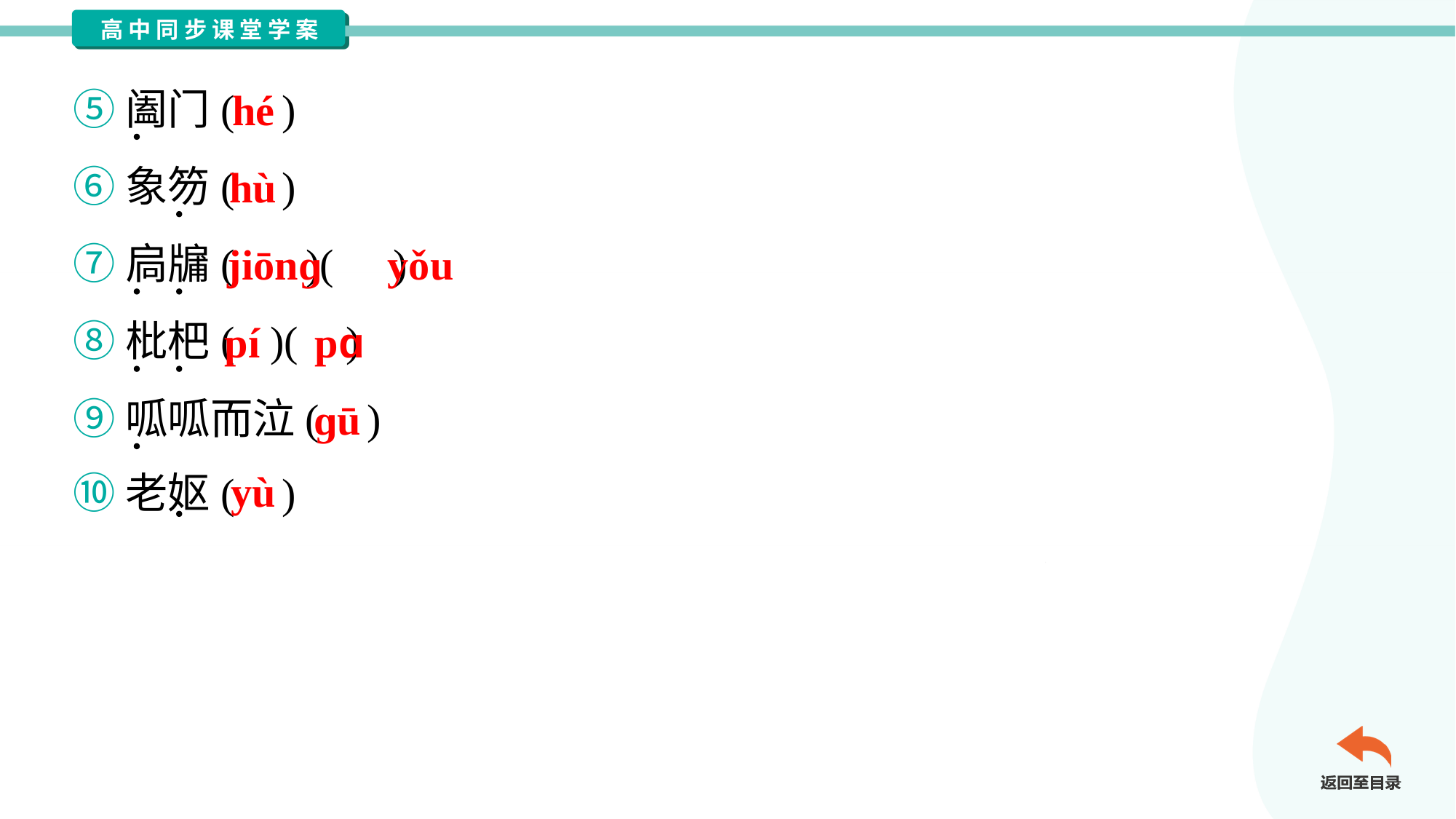

⑤阖门(    )
⑥象笏(    )
⑦扃牖(      )(     )
⑧枇杷(   )(    )
⑨呱呱而泣(    )
⑩老妪(    )
hé
hù

jiōnɡ
yǒu

pí
pɑ

ɡū

yù